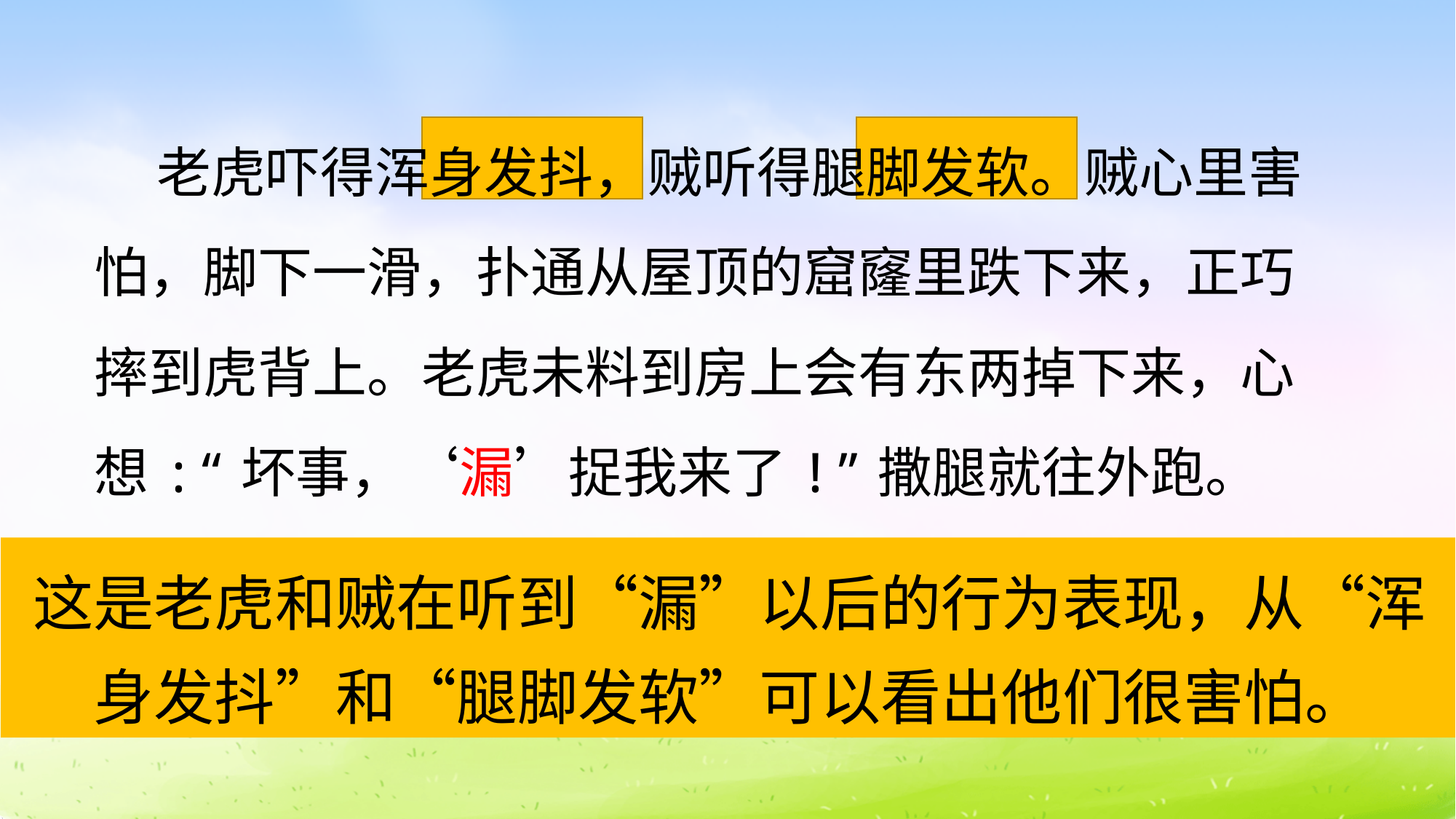

老虎吓得浑身发抖，贼听得腿脚发软。贼心里害怕，脚下一滑，扑通从屋顶的窟窿里跌下来，正巧摔到虎背上。老虎未料到房上会有东两掉下来，心想:“坏事，‘漏’捉我来了!”撒腿就往外跑。

这是老虎和贼在听到“漏”以后的行为表现，从“浑身发抖”和“腿脚发软”可以看出他们很害怕。